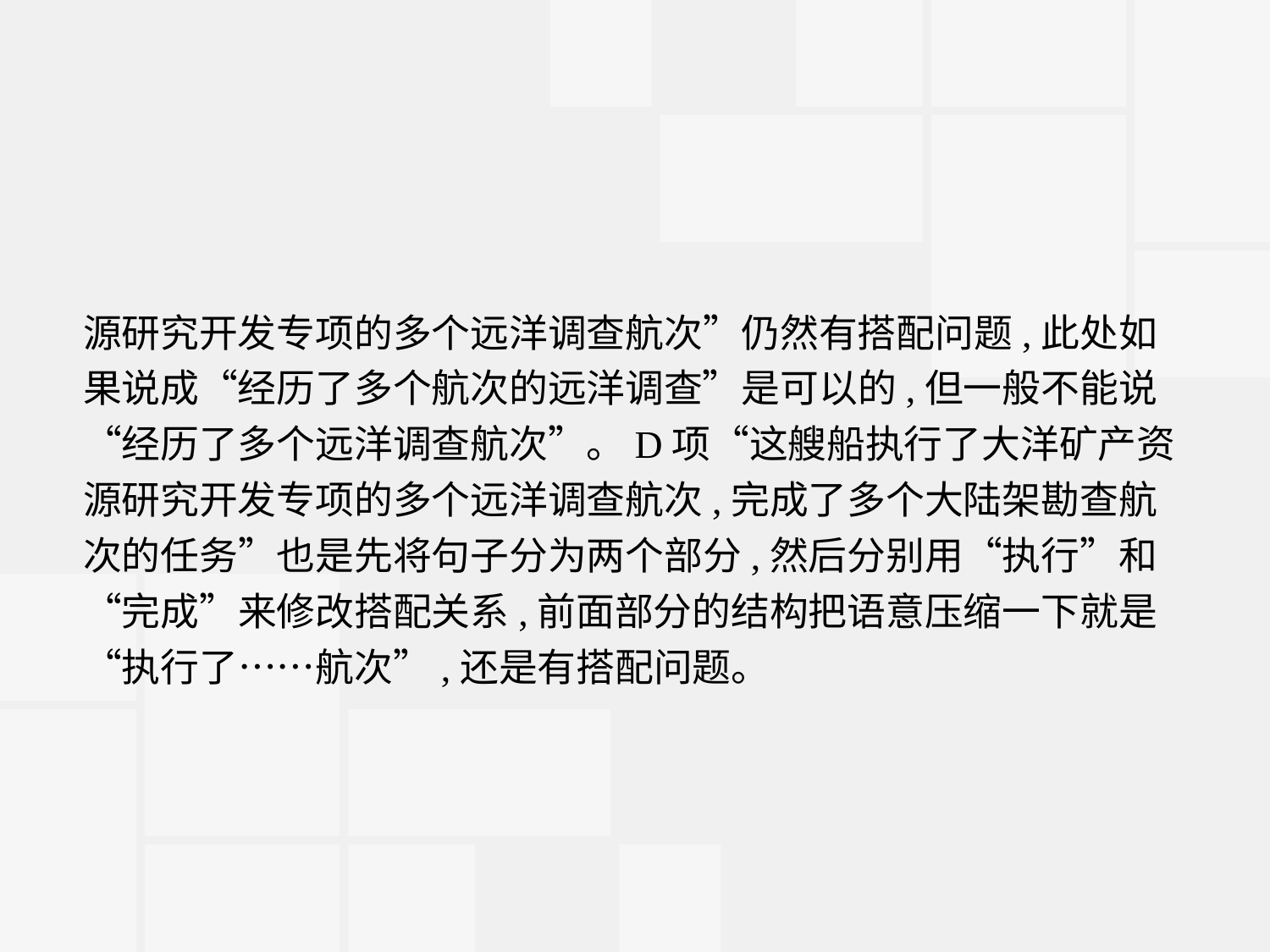

源研究开发专项的多个远洋调查航次”仍然有搭配问题,此处如果说成“经历了多个航次的远洋调查”是可以的,但一般不能说“经历了多个远洋调查航次”。D项“这艘船执行了大洋矿产资源研究开发专项的多个远洋调查航次,完成了多个大陆架勘查航次的任务”也是先将句子分为两个部分,然后分别用“执行”和“完成”来修改搭配关系,前面部分的结构把语意压缩一下就是“执行了……航次”,还是有搭配问题。